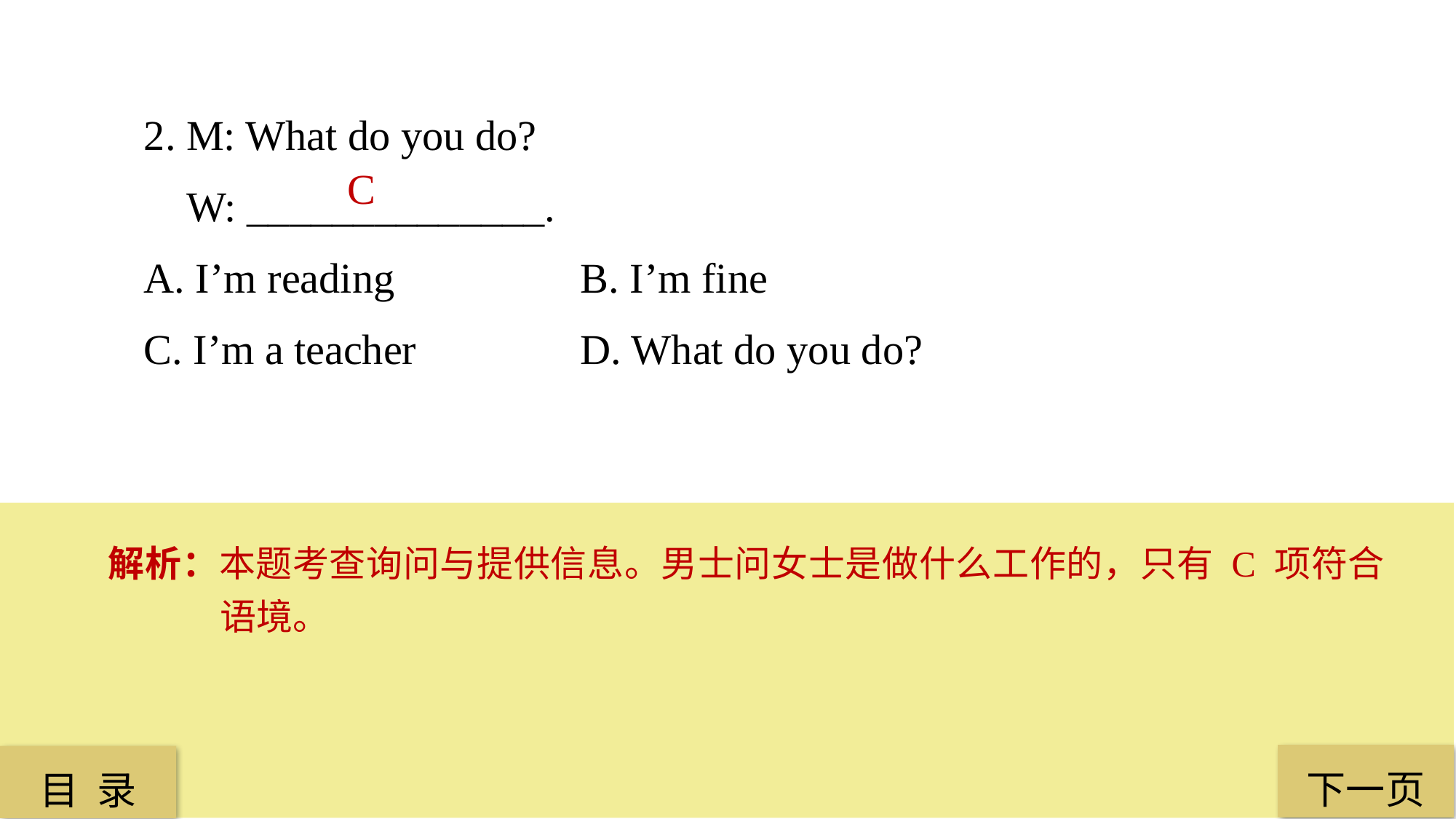

2. M: What do you do?
    W: ______________.
A. I’m reading	 	B. I’m fine
C. I’m a teacher 		D. What do you do?
C
解析：本题考查询问与提供信息。男士问女士是做什么工作的，只有 C 项符合语境。